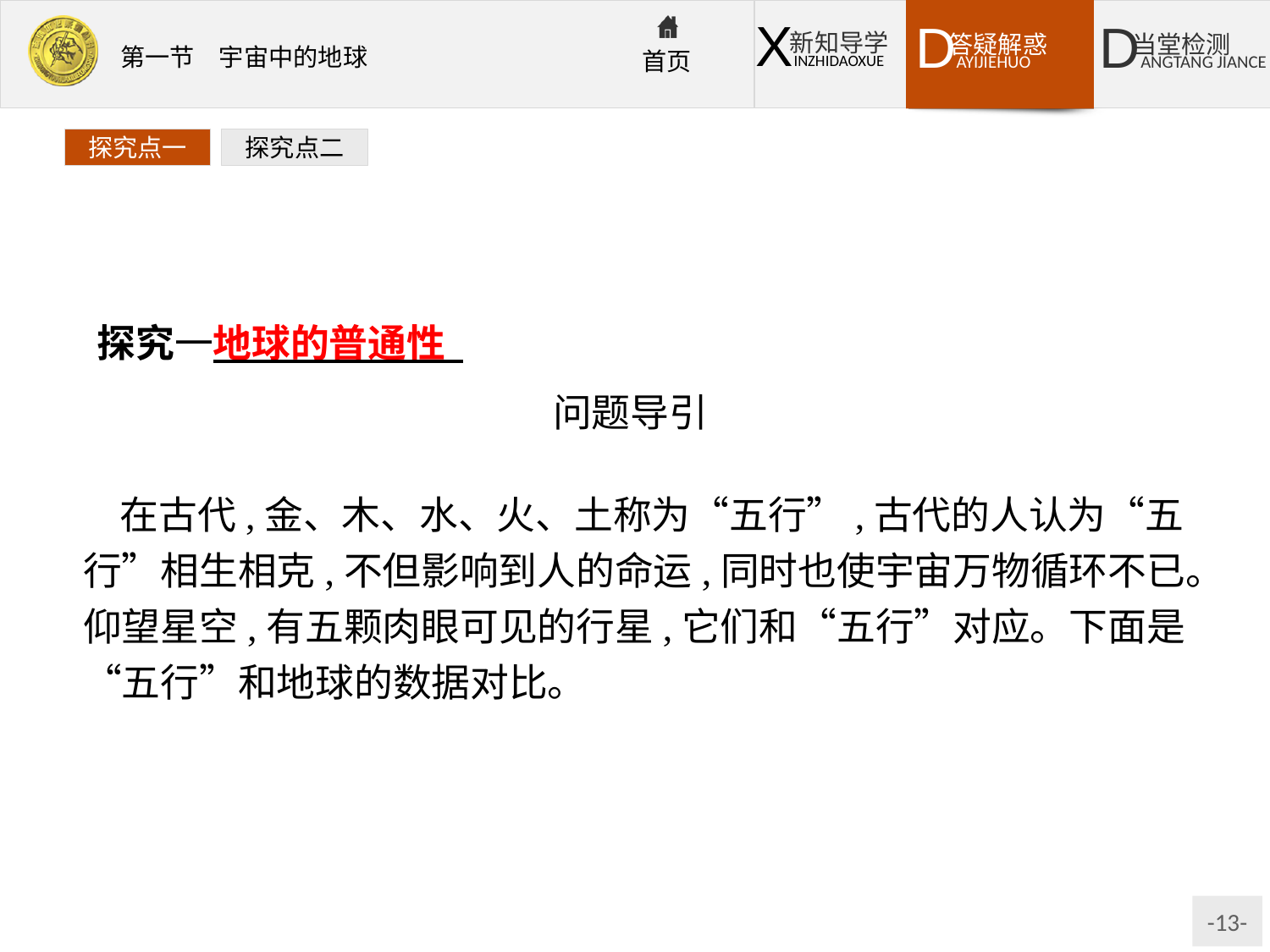

探究点一
探究点二
探究一地球的普通性
问题导引
在古代,金、木、水、火、土称为“五行”,古代的人认为“五行”相生相克,不但影响到人的命运,同时也使宇宙万物循环不已。仰望星空,有五颗肉眼可见的行星,它们和“五行”对应。下面是“五行”和地球的数据对比。